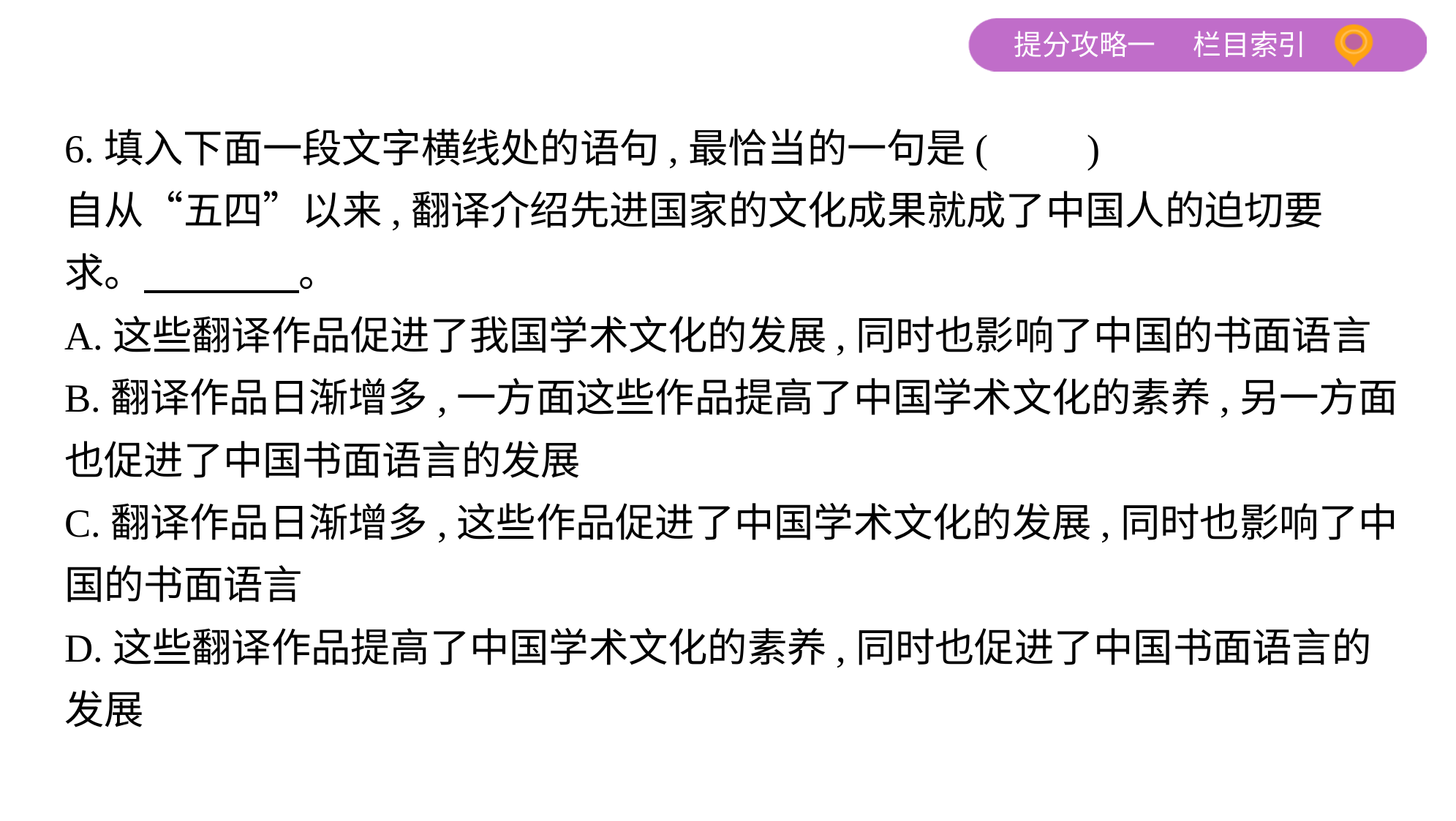

6.填入下面一段文字横线处的语句,最恰当的一句是(　　)
自从“五四”以来,翻译介绍先进国家的文化成果就成了中国人的迫切要
求。　　　    。
A.这些翻译作品促进了我国学术文化的发展,同时也影响了中国的书面语言
B.翻译作品日渐增多,一方面这些作品提高了中国学术文化的素养,另一方面
也促进了中国书面语言的发展
C.翻译作品日渐增多,这些作品促进了中国学术文化的发展,同时也影响了中
国的书面语言
D.这些翻译作品提高了中国学术文化的素养,同时也促进了中国书面语言的
发展